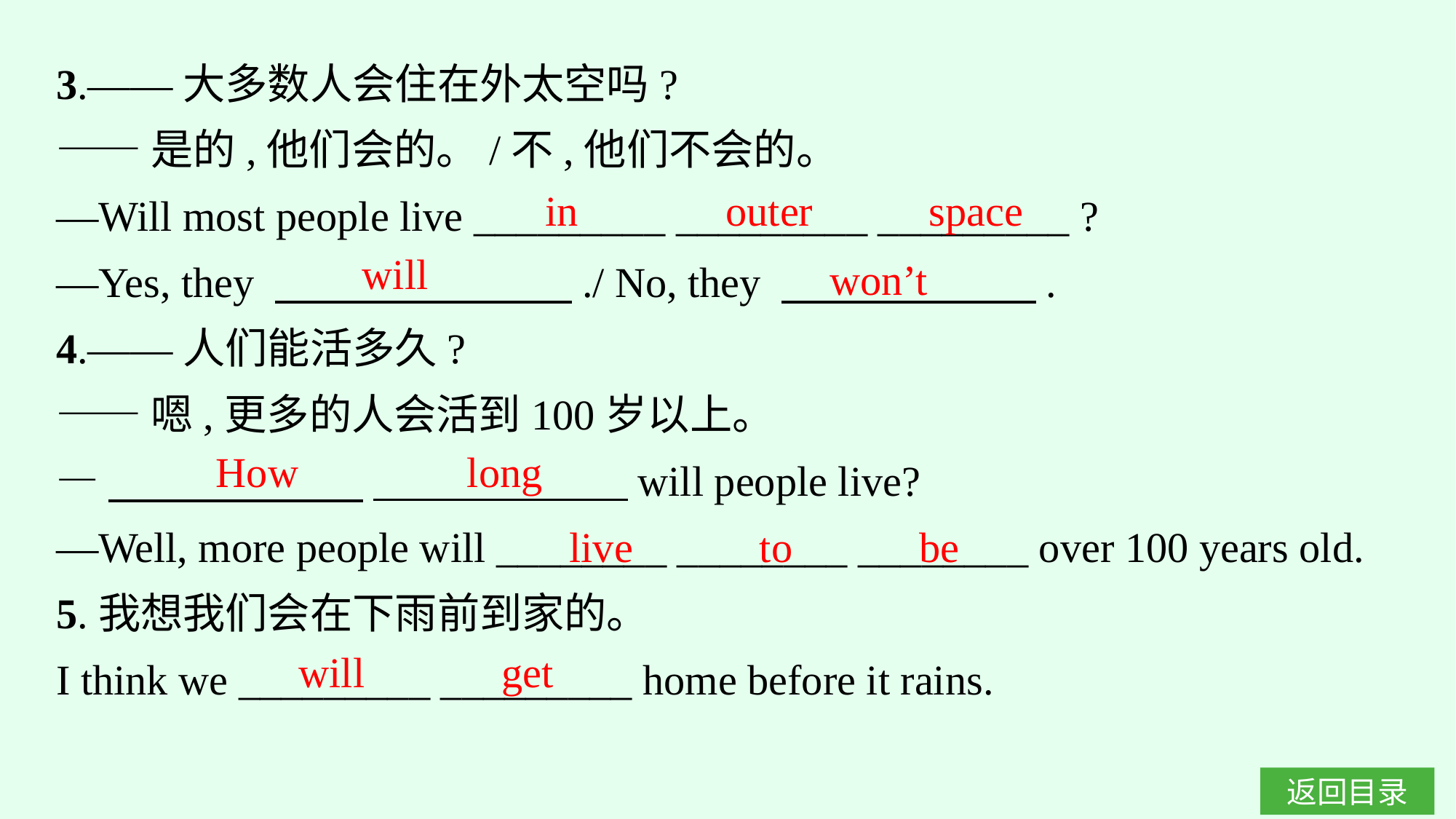

3.——大多数人会住在外太空吗?
——是的,他们会的。/不,他们不会的。
—Will most people live _________ _________ _________ ?
—Yes, they 　　　　　　　./ No, they 　　　　　　.
4.——人们能活多久?
——嗯,更多的人会活到100岁以上。
—　　　　　　 　　　　　　will people live?
—Well, more people will ________ ________ ________ over 100 years old.
5.我想我们会在下雨前到家的。
I think we _________ _________ home before it rains.
in              outer           space
will
won’t
How                long
live            to            be
will             get